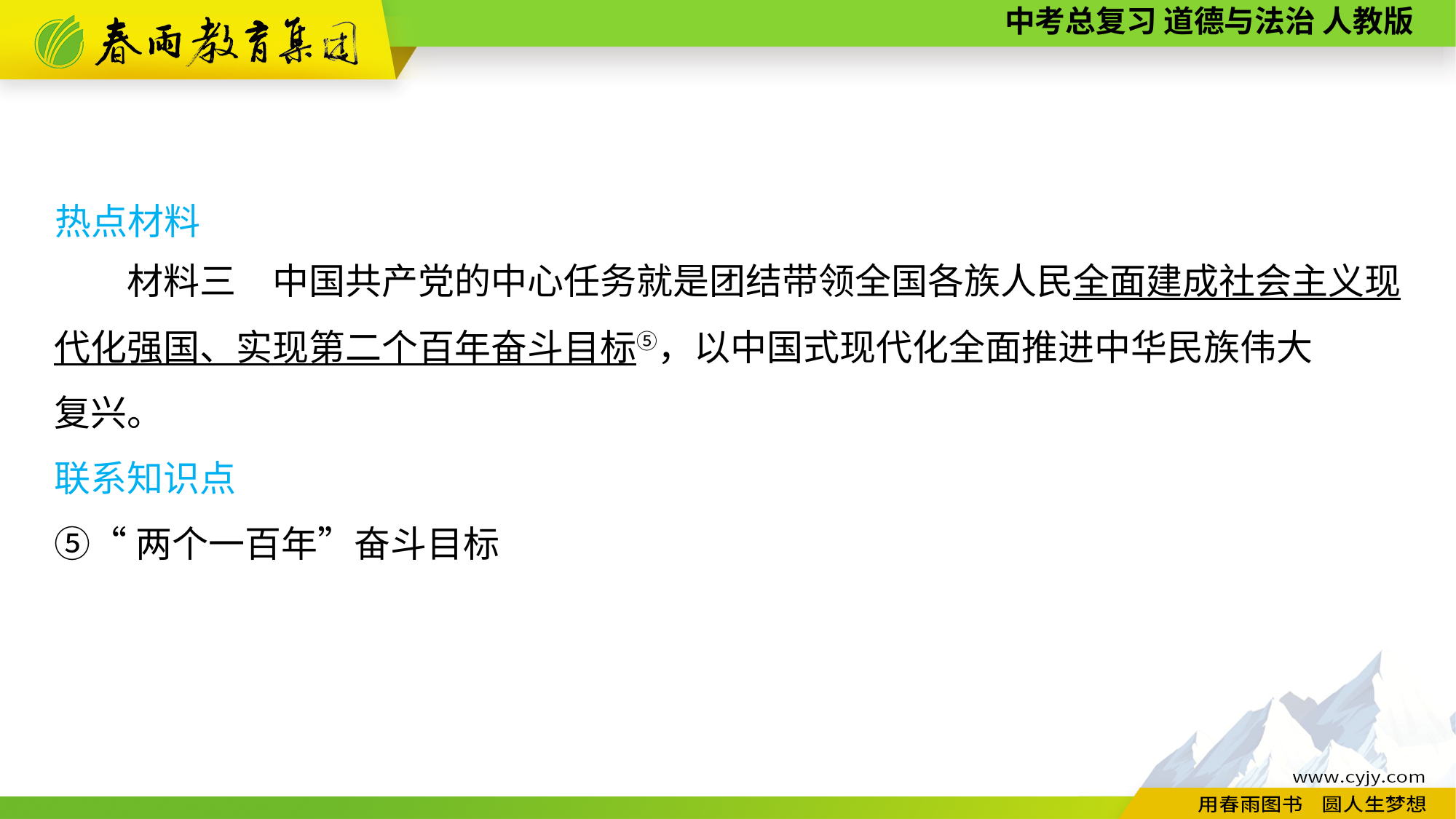

热点材料
　　材料三　中国共产党的中心任务就是团结带领全国各族人民全面建成社会主义现代化强国、实现第二个百年奋斗目标⑤，以中国式现代化全面推进中华民族伟大
复兴。
联系知识点
⑤“两个一百年”奋斗目标